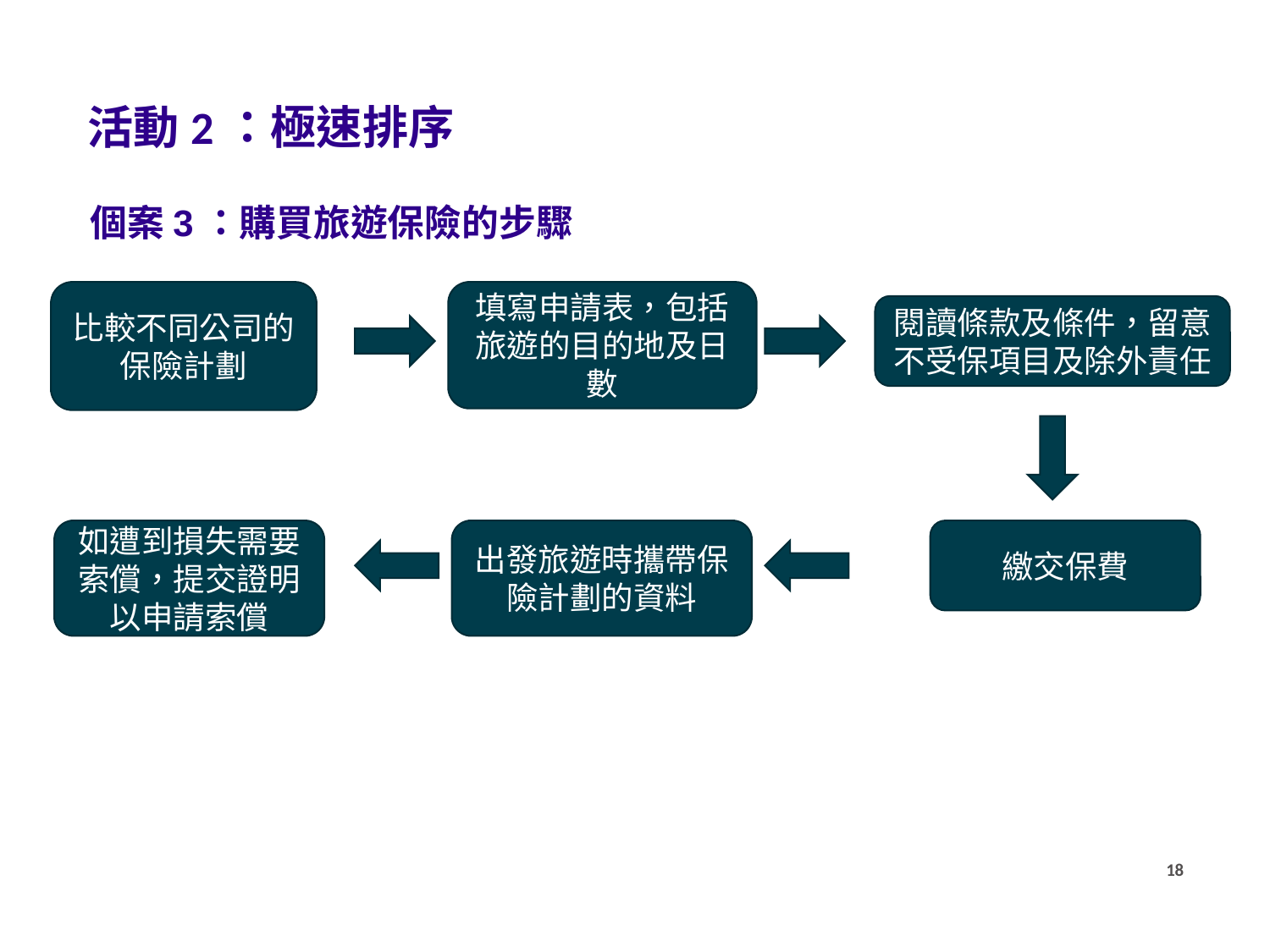

活動2：極速排序
個案3：購買旅遊保險的步驟
填寫申請表，包括旅遊的目的地及日數
比較不同公司的保險計劃
閱讀條款及條件，留意不受保項目及除外責任

如遭到損失需要索償，提交證明以申請索償
出發旅遊時攜帶保險計劃的資料
繳交保費